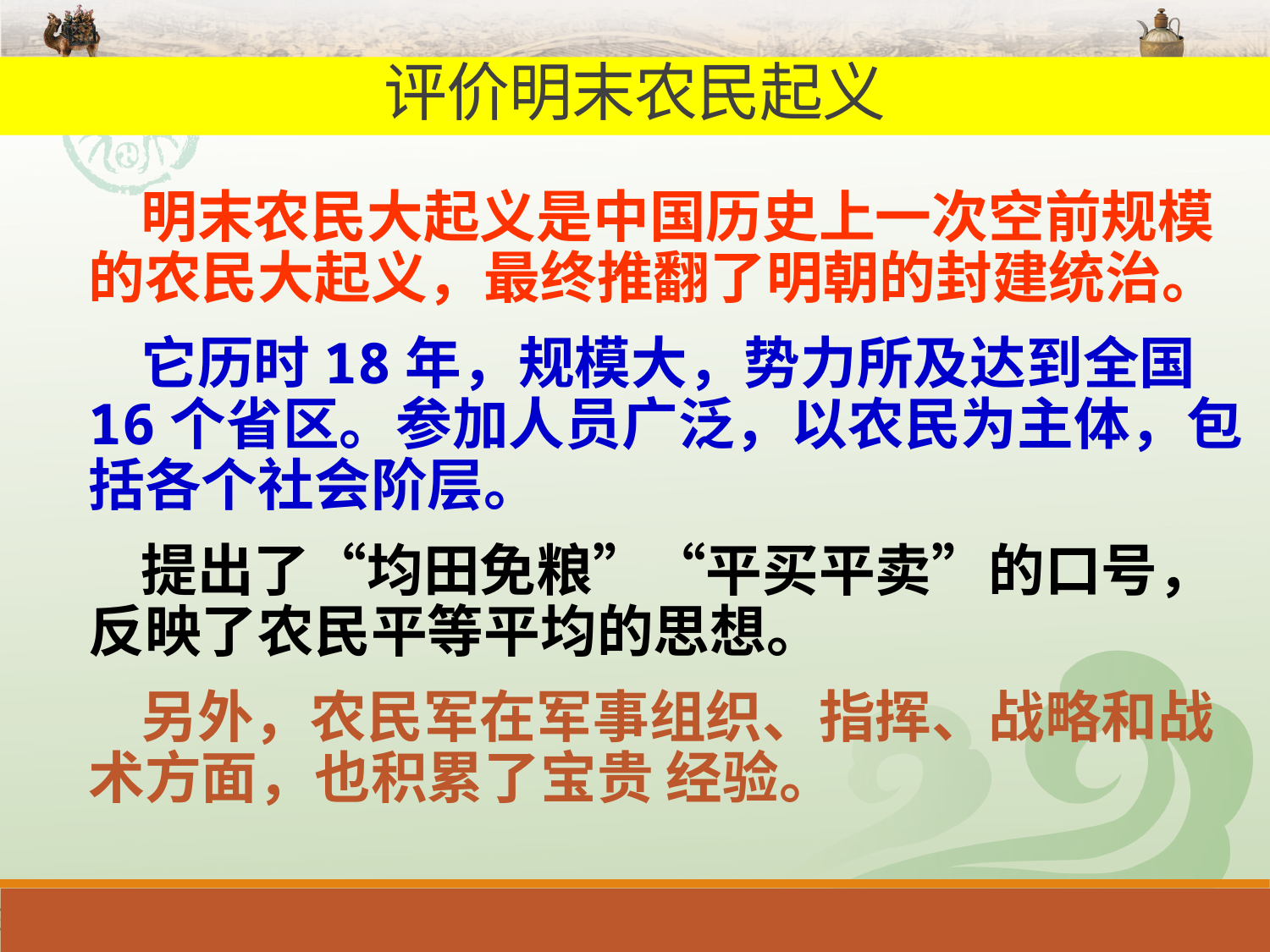

评价明末农民起义
   明末农民大起义是中国历史上一次空前规模的农民大起义，最终推翻了明朝的封建统治。
   它历时18年，规模大，势力所及达到全国16个省区。参加人员广泛，以农民为主体，包括各个社会阶层。
   提出了“均田免粮”“平买平卖”的口号，反映了农民平等平均的思想。
   另外，农民军在军事组织、指挥、战略和战术方面，也积累了宝贵 经验。